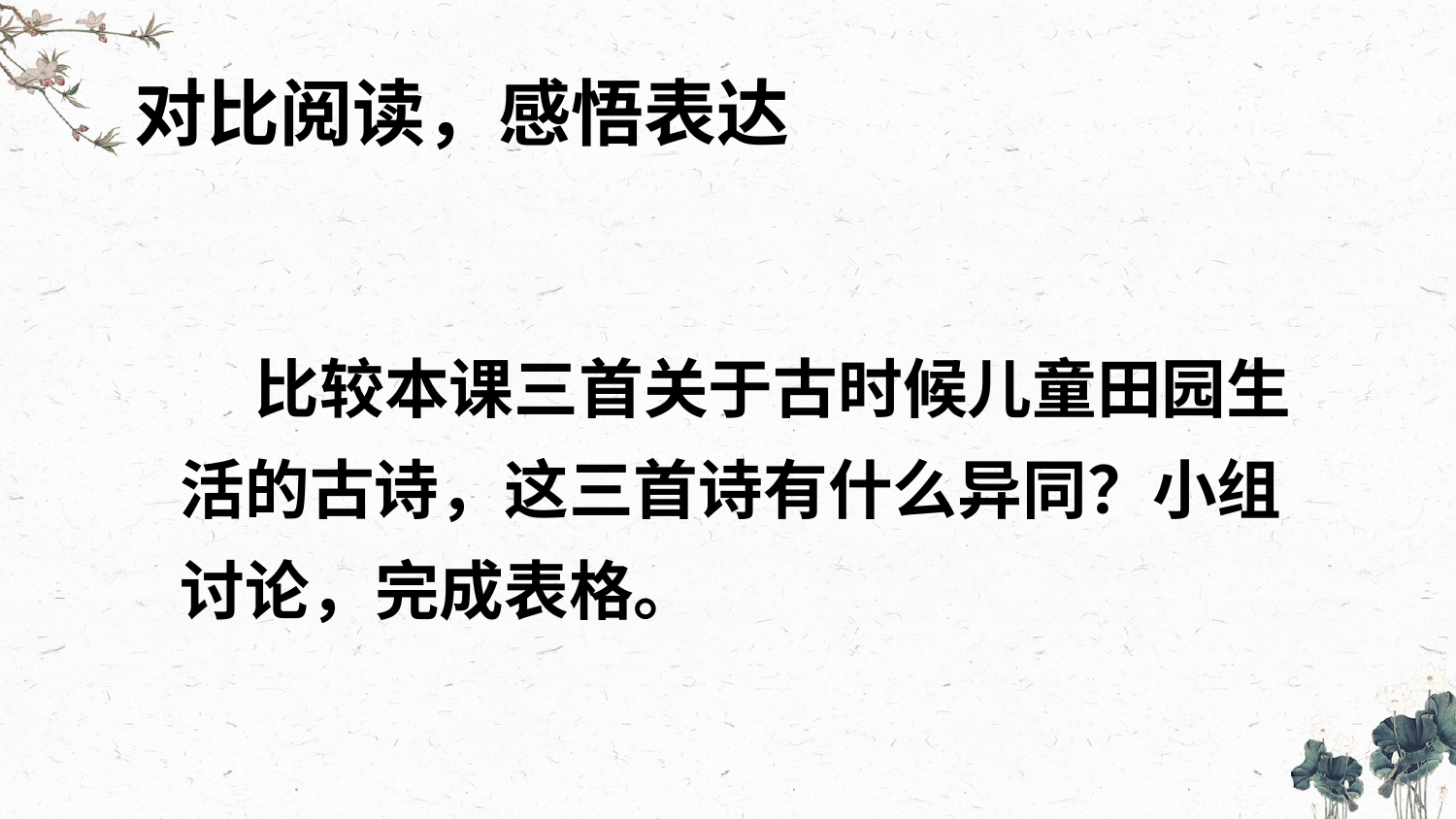

对比阅读，感悟表达
    比较本课三首关于古时候儿童田园生活的古诗，这三首诗有什么异同？小组讨论，完成表格。